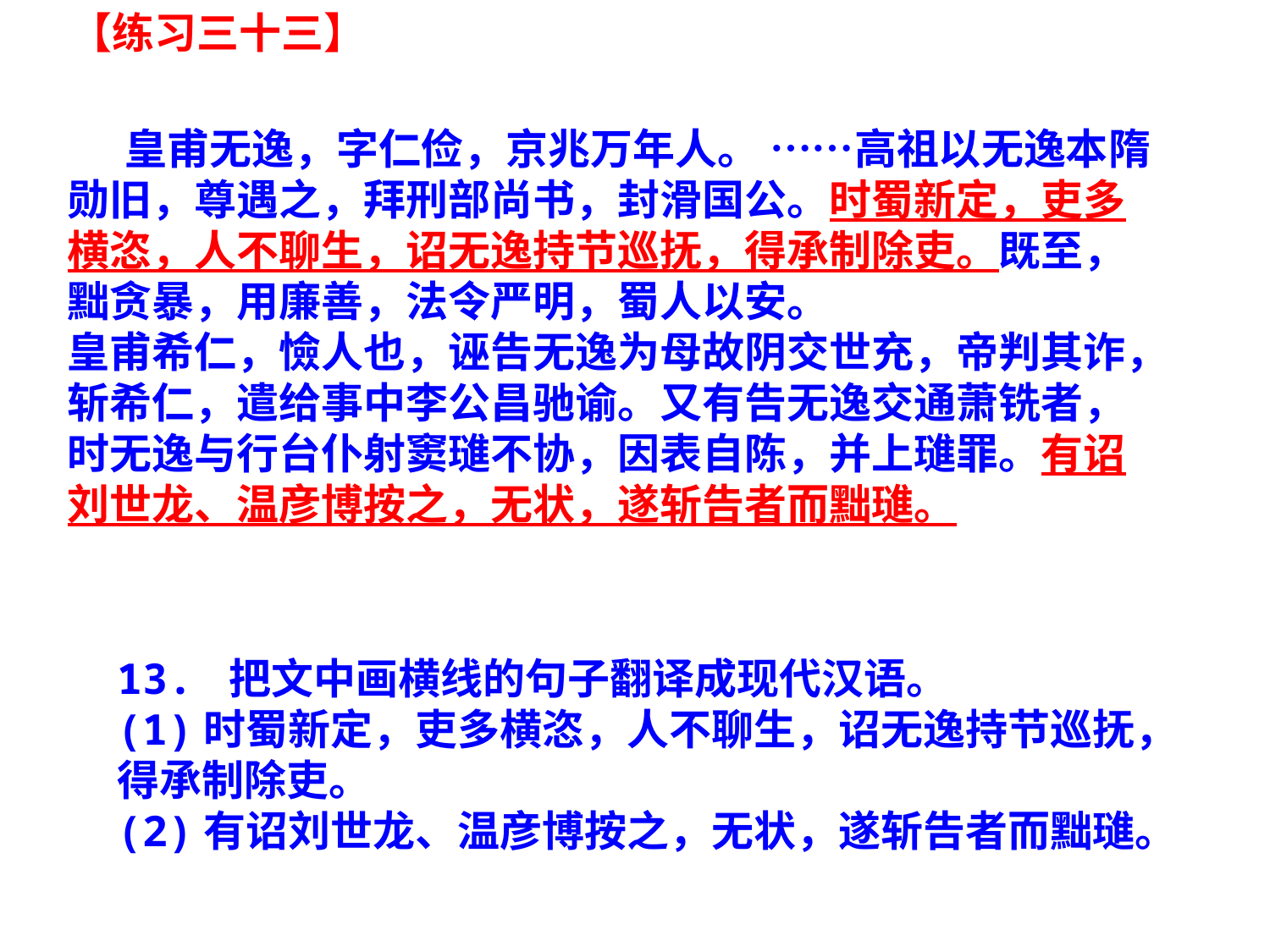

【练习三十三】
     皇甫无逸，字仁俭，京兆万年人。 ……高祖以无逸本隋勋旧，尊遇之，拜刑部尚书，封滑国公。时蜀新定，吏多横恣，人不聊生，诏无逸持节巡抚，得承制除吏。既至，黜贪暴，用廉善，法令严明，蜀人以安。
皇甫希仁，憸人也，诬告无逸为母故阴交世充，帝判其诈，斩希仁，遣给事中李公昌驰谕。又有告无逸交通萧铣者，时无逸与行台仆射窦璡不协，因表自陈，并上璡罪。有诏刘世龙、温彦博按之，无状，遂斩告者而黜璡。
13. 把文中画横线的句子翻译成现代汉语。
(1)时蜀新定，吏多横恣，人不聊生，诏无逸持节巡抚，得承制除吏。
(2)有诏刘世龙、温彦博按之，无状，遂斩告者而黜璡。